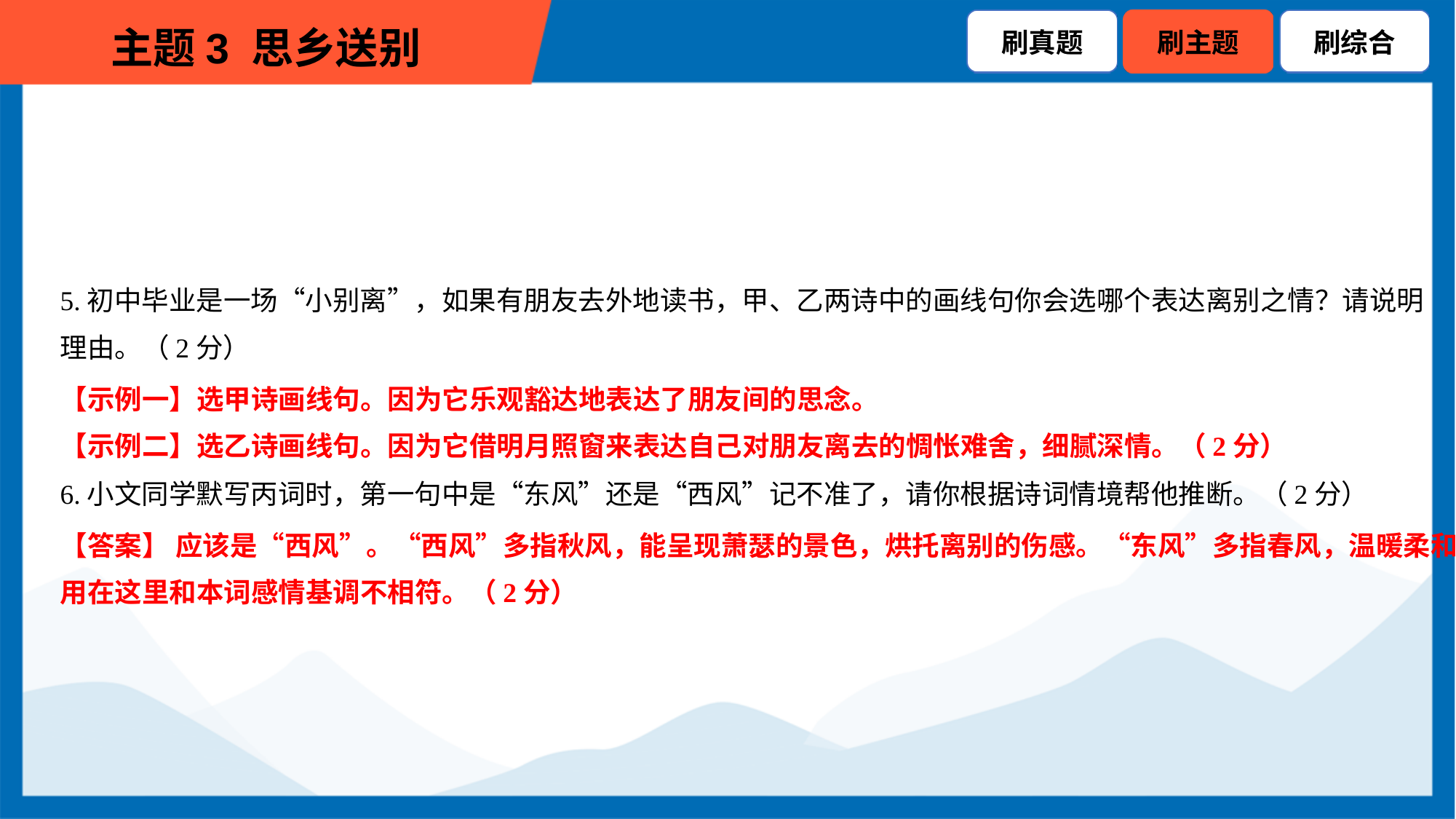

5.初中毕业是一场“小别离”，如果有朋友去外地读书，甲、乙两诗中的画线句你会选哪个表达离别之情？请说明
理由。（2分）
【示例一】选甲诗画线句。因为它乐观豁达地表达了朋友间的思念。
【示例二】选乙诗画线句。因为它借明月照窗来表达自己对朋友离去的惆怅难舍，细腻深情。（2分）
6.小文同学默写丙词时，第一句中是“东风”还是“西风”记不准了，请你根据诗词情境帮他推断。（2分）
【答案】 应该是“西风”。“西风”多指秋风，能呈现萧瑟的景色，烘托离别的伤感。“东风”多指春风，温暖柔和，
用在这里和本词感情基调不相符。（2分）